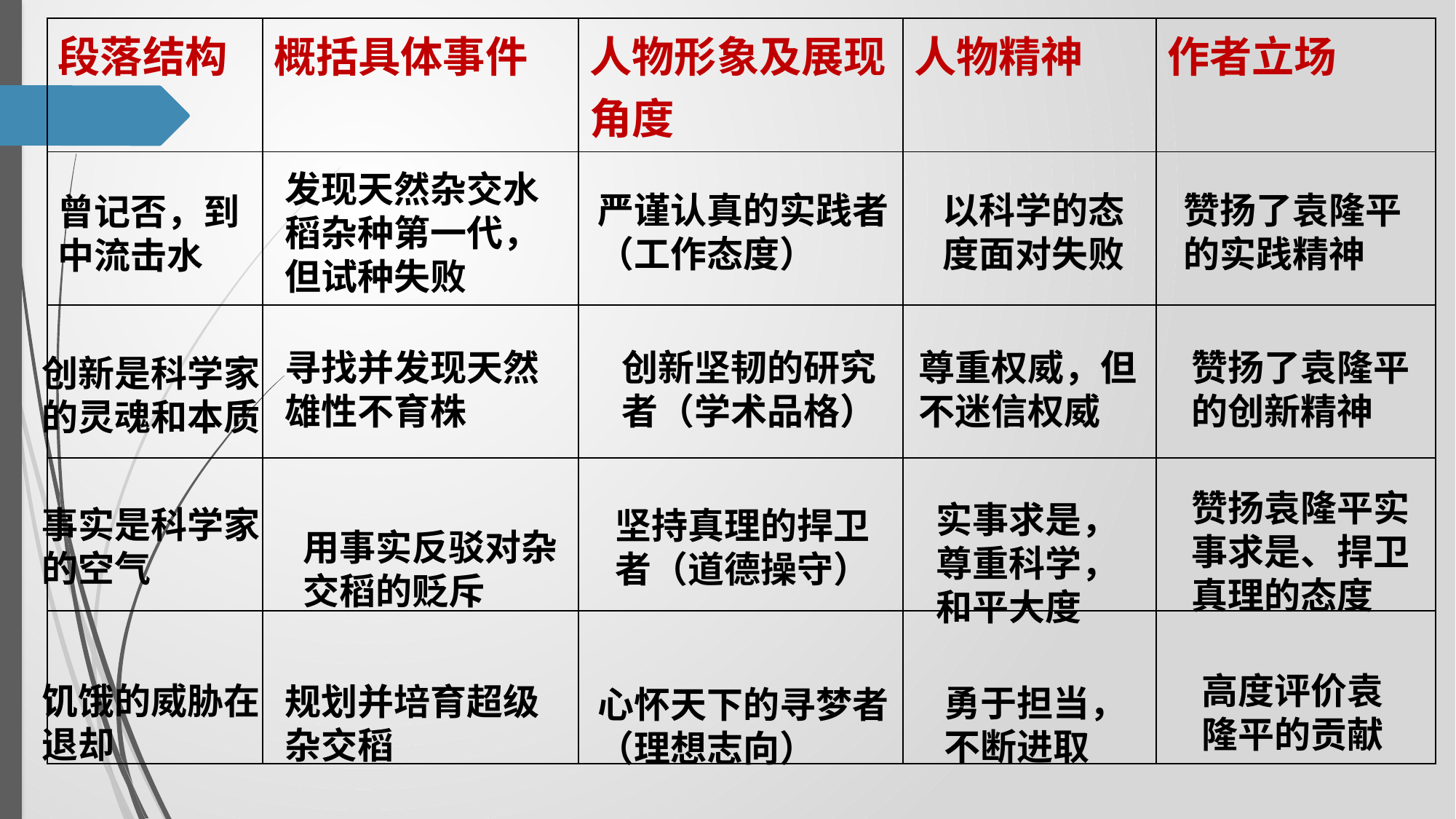

| 段落结构 | 概括具体事件 | 人物形象及展现角度 | 人物精神 | 作者立场 |
| --- | --- | --- | --- | --- |
|  |  |  |  |  |
|  |  |  |  |  |
|  |  |  |  |  |
|  |  |  |  |  |
发现天然杂交水稻杂种第一代，但试种失败
赞扬了袁隆平的实践精神
以科学的态度面对失败
严谨认真的实践者
（工作态度）
曾记否，到中流击水
赞扬了袁隆平的创新精神
尊重权威，但不迷信权威
创新坚韧的研究者（学术品格）
寻找并发现天然雄性不育株
创新是科学家的灵魂和本质
赞扬袁隆平实事求是、捍卫真理的态度
实事求是，尊重科学，和平大度
事实是科学家的空气
坚持真理的捍卫者（道德操守）
用事实反驳对杂交稻的贬斥
高度评价袁隆平的贡献
饥饿的威胁在退却
规划并培育超级杂交稻
勇于担当，
不断进取
心怀天下的寻梦者
（理想志向）